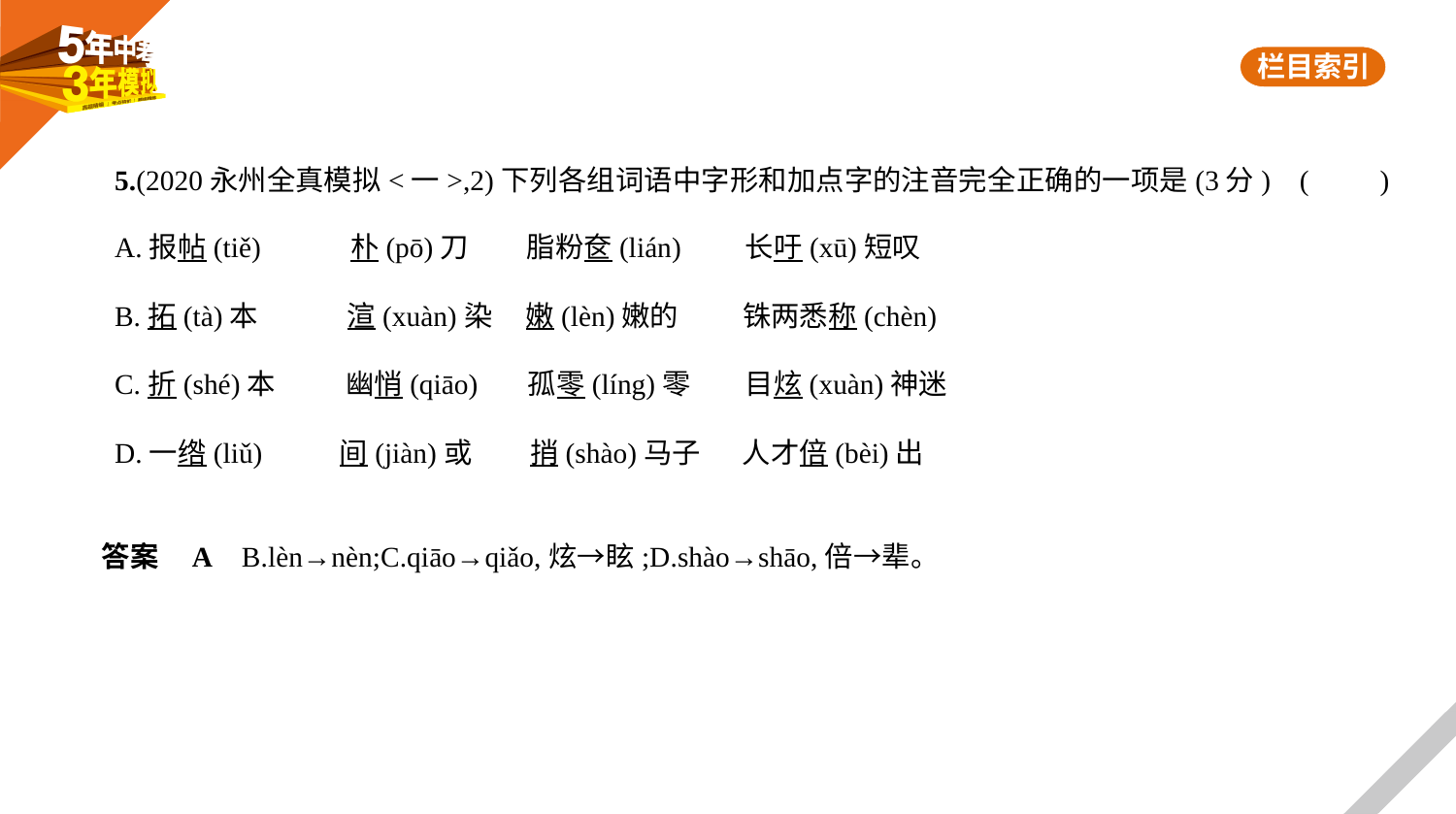

5.(2020永州全真模拟<一>,2)下列各组词语中字形和加点字的注音完全正确的一项是(3分) (　　)
A.报帖(tiě)　　    朴(pō)刀       脂粉奁(lián)　　长吁(xū)短叹
B.拓(tà)本　　     渲(xuàn)染    嫩(lèn)嫩的　 　铢两悉称(chèn)
C.折(shé)本　  　幽悄(qiāo)     孤零(líng)零　    目炫(xuàn)神迷
D.一绺(liǔ)　　  间(jiàn)或       捎(shào)马子　  人才倍(bèi)出
答案    A    B.lèn→nèn;C.qiāo→qiǎo,炫→眩;D.shào→shāo,倍→辈。